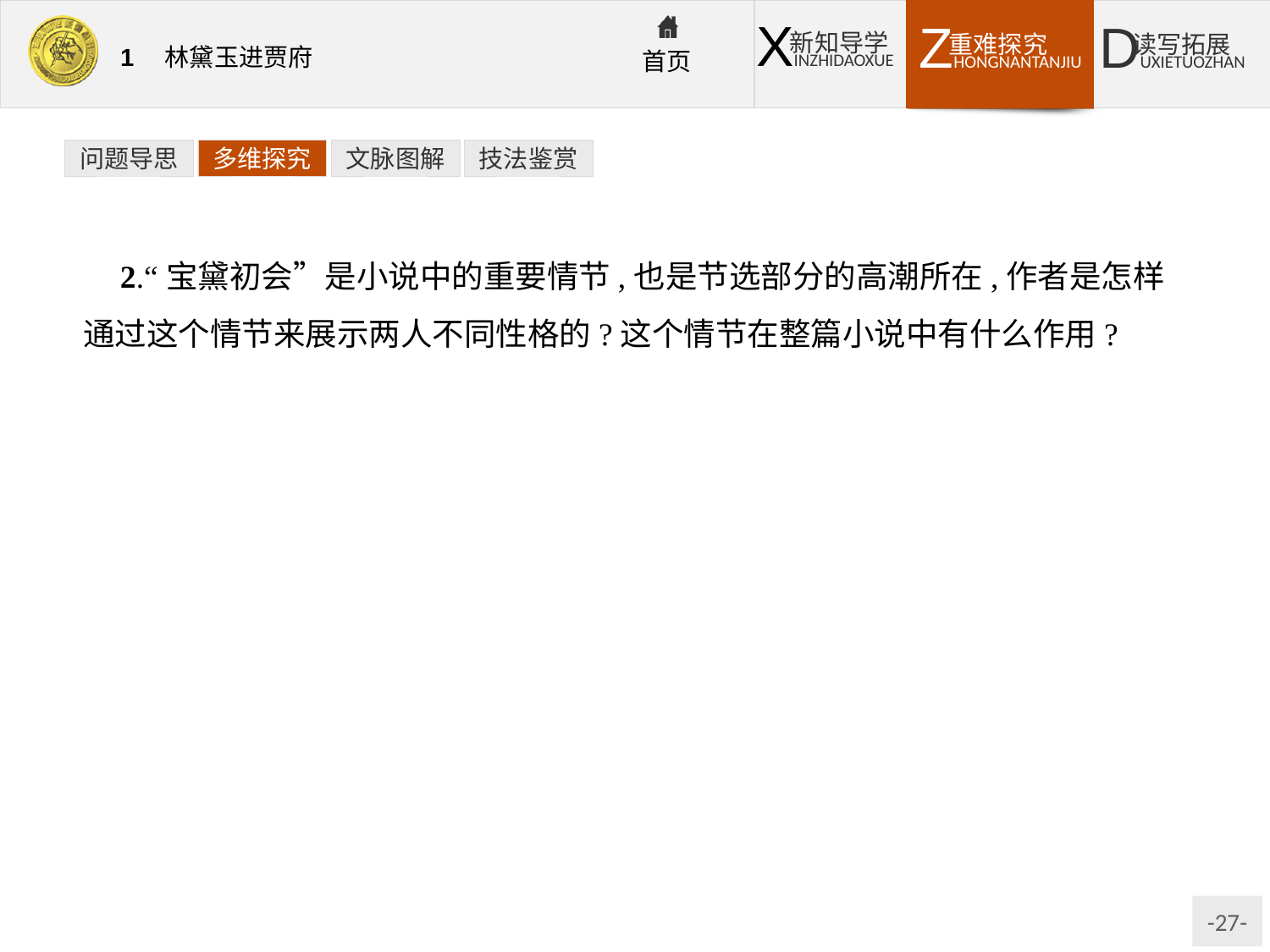

问题导思
多维探究
文脉图解
技法鉴赏
2.“宝黛初会”是小说中的重要情节,也是节选部分的高潮所在,作者是怎样通过这个情节来展示两人不同性格的?这个情节在整篇小说中有什么作用?
提示:宝黛初会,都感到似曾相识、息息相通。黛玉见宝玉是一“惊”,而宝玉见黛玉是一“笑”,一存于中,一发于外。这不同的表现来源于他们不同的地位所产生的不同心理。黛玉初到贾府,步步都要留心,所以虽然一“惊”,但只是“心下想”,不敢轻易说出口来;而宝玉则不同,在贾府中他是娇纵惯了的,所以直言不讳。作者这样写,一方面是照应第一回神瑛侍者和绛珠仙草的故事,给两人的关系蒙上一层浪漫主义色彩;而另一方面,更重要的是要通过这初会时的心灵感应,表现两人感情上的默契,为后来两人爱情的发展作铺垫。